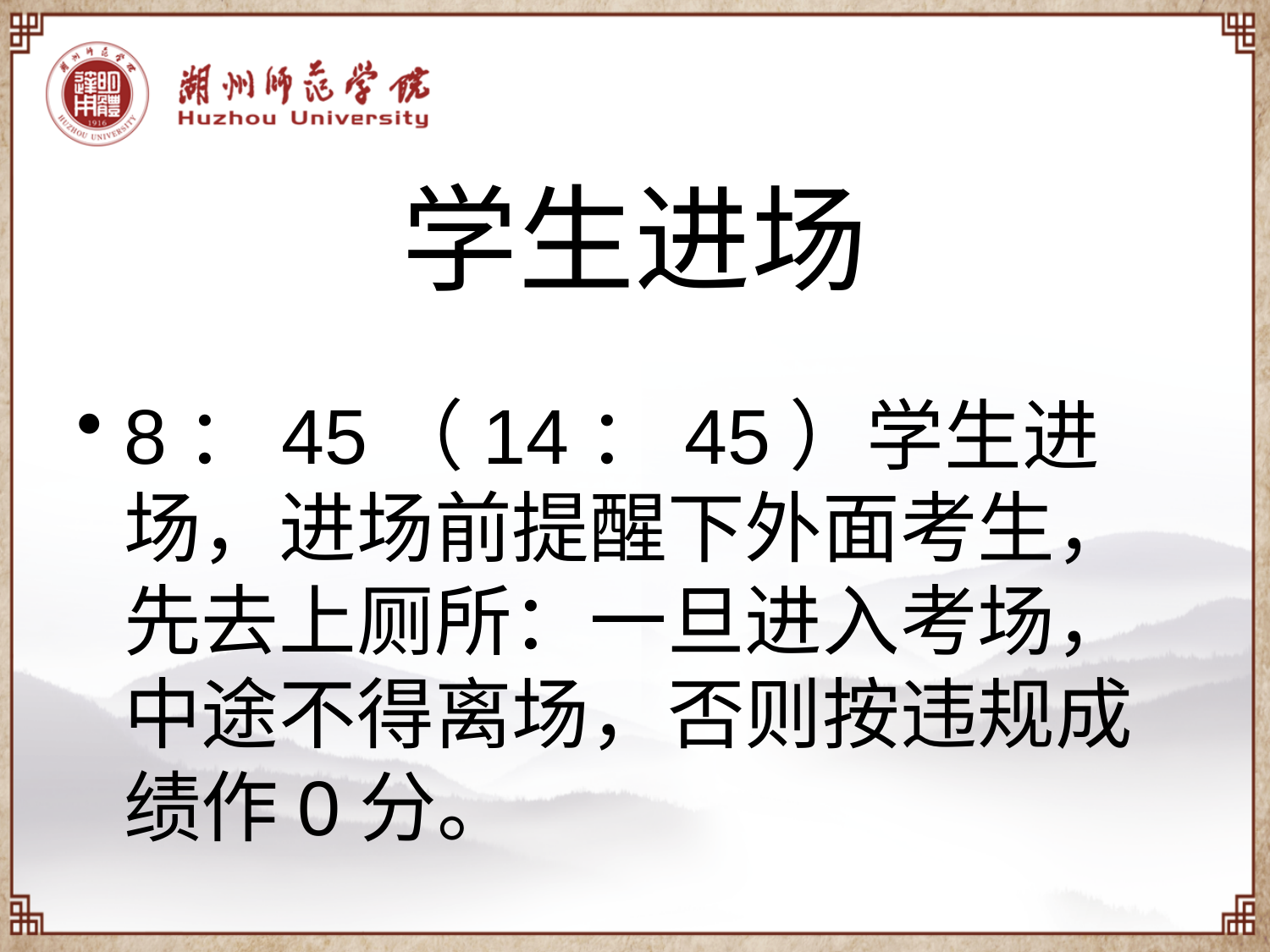

# 学生进场

8：45（14：45）学生进场，进场前提醒下外面考生，先去上厕所：一旦进入考场，中途不得离场，否则按违规成绩作0分。